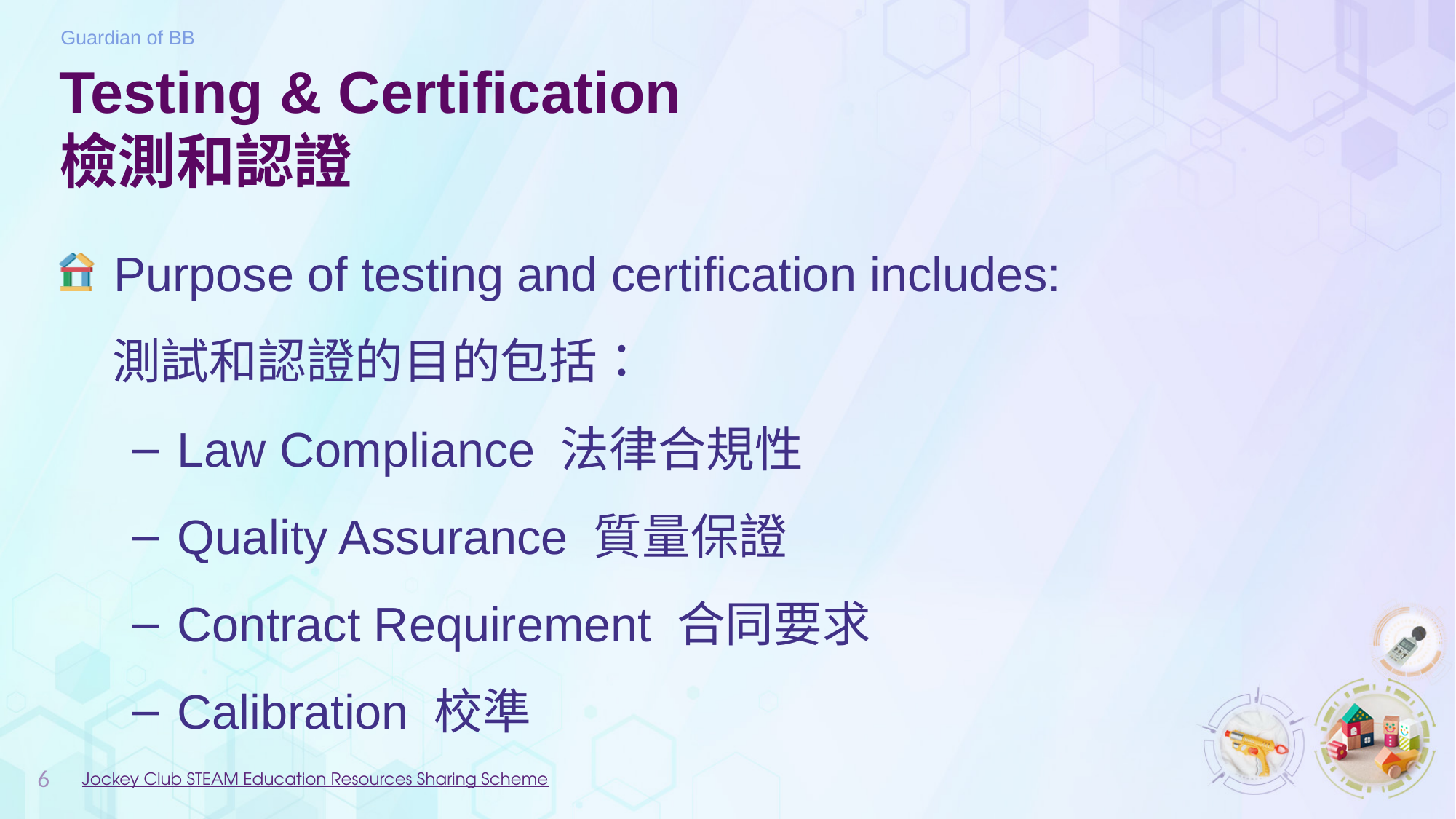

# Testing & Certification 檢測和認證
Purpose of testing and certification includes:
測試和認證的目的包括：
Law Compliance 法律合規性
Quality Assurance 質量保證
Contract Requirement 合同要求
Calibration 校準
6